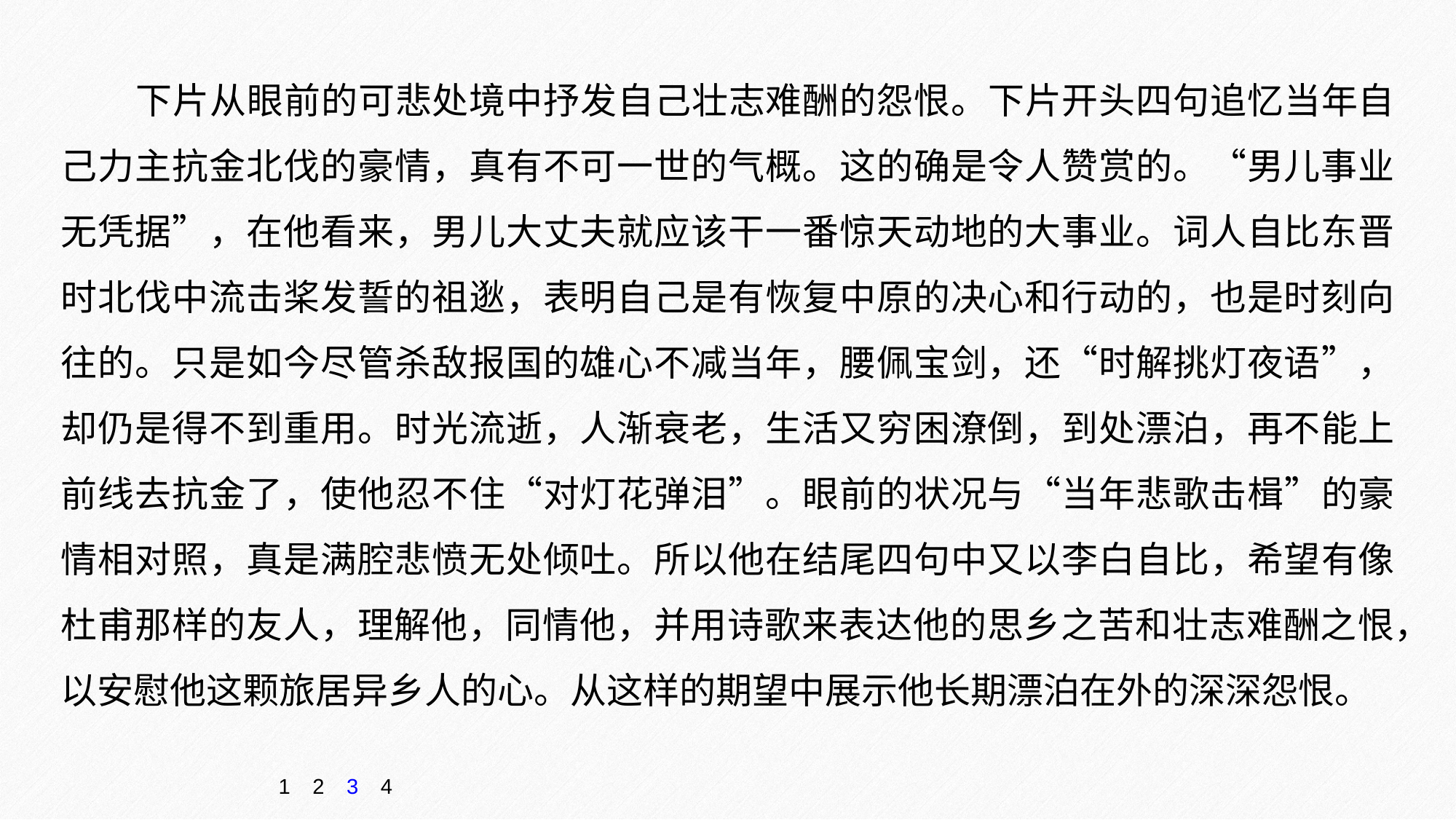

下片从眼前的可悲处境中抒发自己壮志难酬的怨恨。下片开头四句追忆当年自己力主抗金北伐的豪情，真有不可一世的气概。这的确是令人赞赏的。“男儿事业无凭据”，在他看来，男儿大丈夫就应该干一番惊天动地的大事业。词人自比东晋时北伐中流击桨发誓的祖逖，表明自己是有恢复中原的决心和行动的，也是时刻向往的。只是如今尽管杀敌报国的雄心不减当年，腰佩宝剑，还“时解挑灯夜语”，却仍是得不到重用。时光流逝，人渐衰老，生活又穷困潦倒，到处漂泊，再不能上前线去抗金了，使他忍不住“对灯花弹泪”。眼前的状况与“当年悲歌击楫”的豪情相对照，真是满腔悲愤无处倾吐。所以他在结尾四句中又以李白自比，希望有像杜甫那样的友人，理解他，同情他，并用诗歌来表达他的思乡之苦和壮志难酬之恨，以安慰他这颗旅居异乡人的心。从这样的期望中展示他长期漂泊在外的深深怨恨。
1
2
3
4